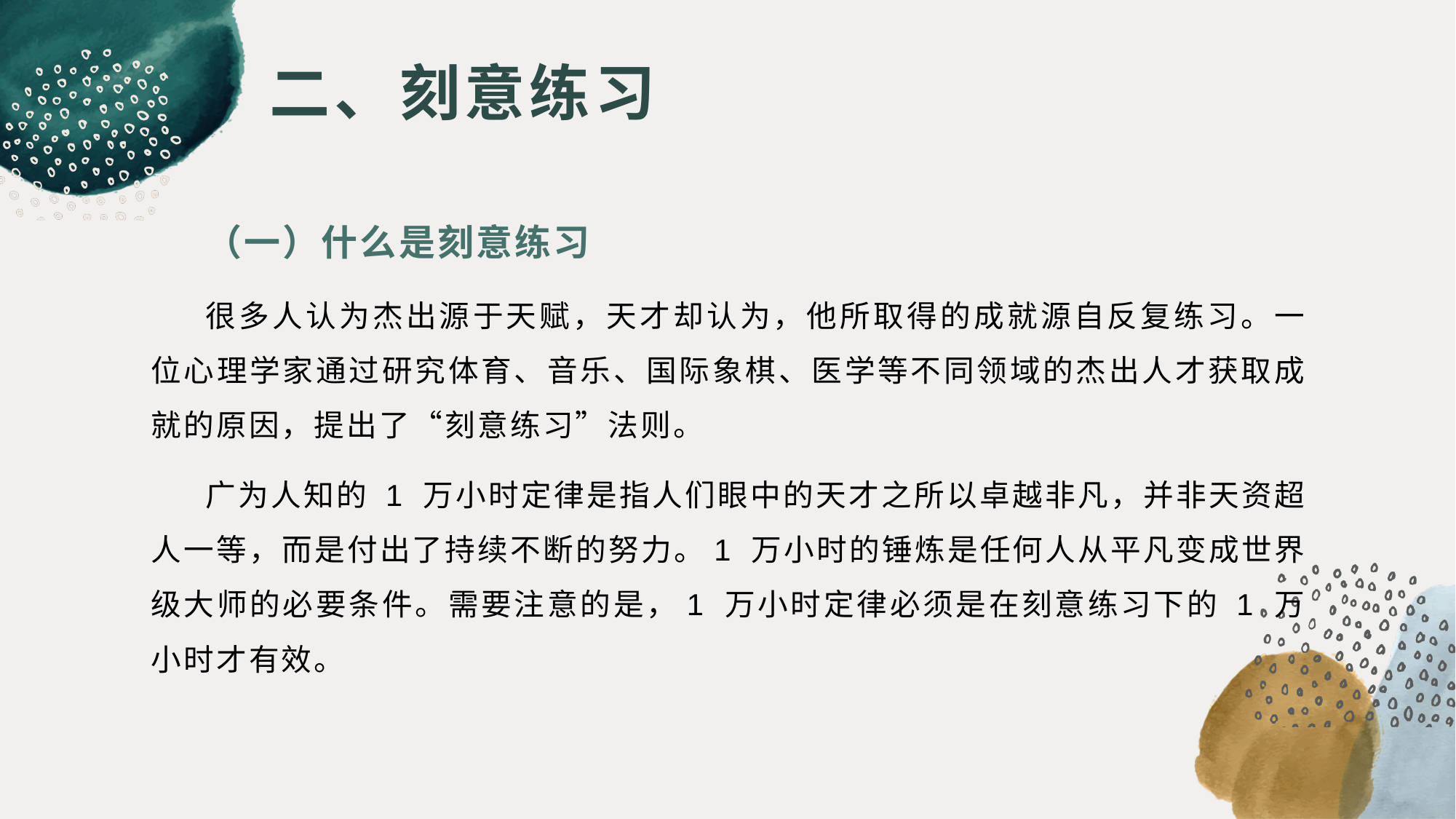

# 二、刻意练习
（一）什么是刻意练习
很多人认为杰出源于天赋，天才却认为，他所取得的成就源自反复练习。一位心理学家通过研究体育、音乐、国际象棋、医学等不同领域的杰出人才获取成就的原因，提出了“刻意练习”法则。
广为人知的 1 万小时定律是指人们眼中的天才之所以卓越非凡，并非天资超人一等，而是付出了持续不断的努力。1 万小时的锤炼是任何人从平凡变成世界级大师的必要条件。需要注意的是，1 万小时定律必须是在刻意练习下的 1 万小时才有效。